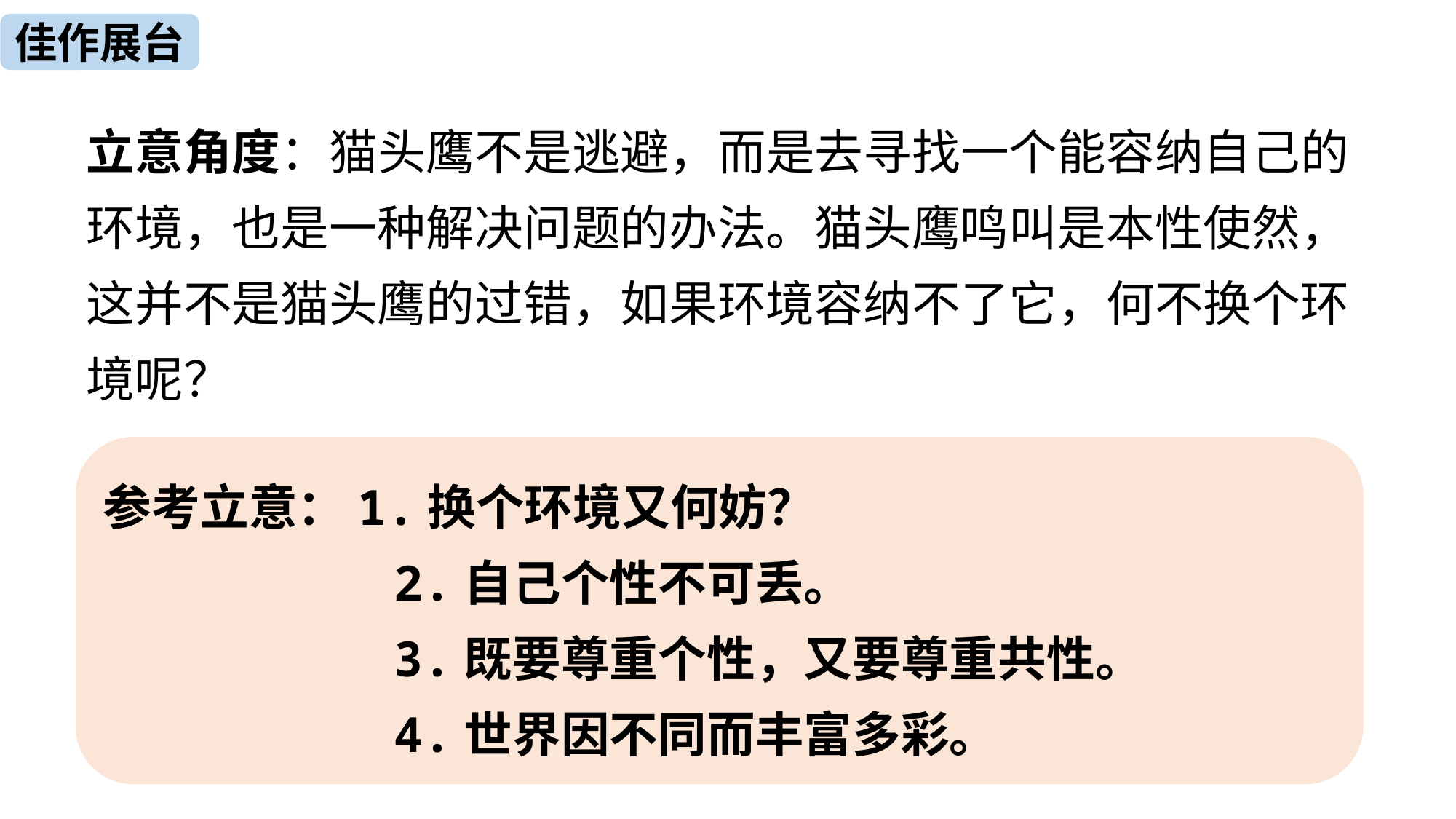

佳作展台
立意角度：猫头鹰不是逃避，而是去寻找一个能容纳自己的环境，也是一种解决问题的办法。猫头鹰鸣叫是本性使然，这并不是猫头鹰的过错，如果环境容纳不了它，何不换个环境呢？
参考立意：1.换个环境又何妨？
          2.自己个性不可丢。
          3.既要尊重个性，又要尊重共性。
          4.世界因不同而丰富多彩。